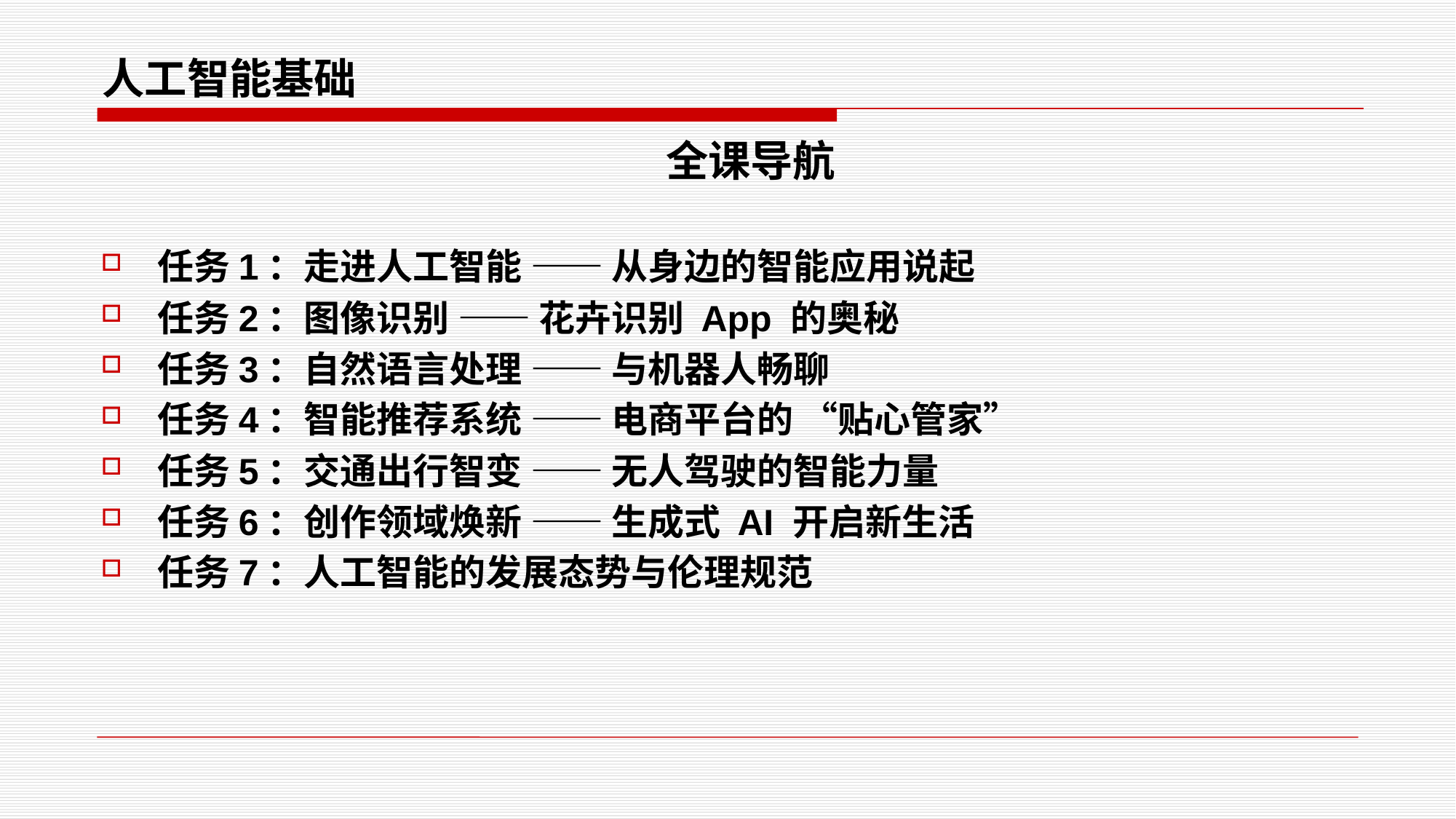

# 人工智能基础
    全课导航

任务1：走进人工智能 —— 从身边的智能应用说起
任务2：图像识别 —— 花卉识别 App 的奥秘
任务3：自然语言处理 —— 与机器人畅聊
任务4：智能推荐系统 —— 电商平台的 “贴心管家”
任务5：交通出行智变 —— 无人驾驶的智能力量
任务6：创作领域焕新 —— 生成式 AI 开启新生活
任务7：人工智能的发展态势与伦理规范
3
3